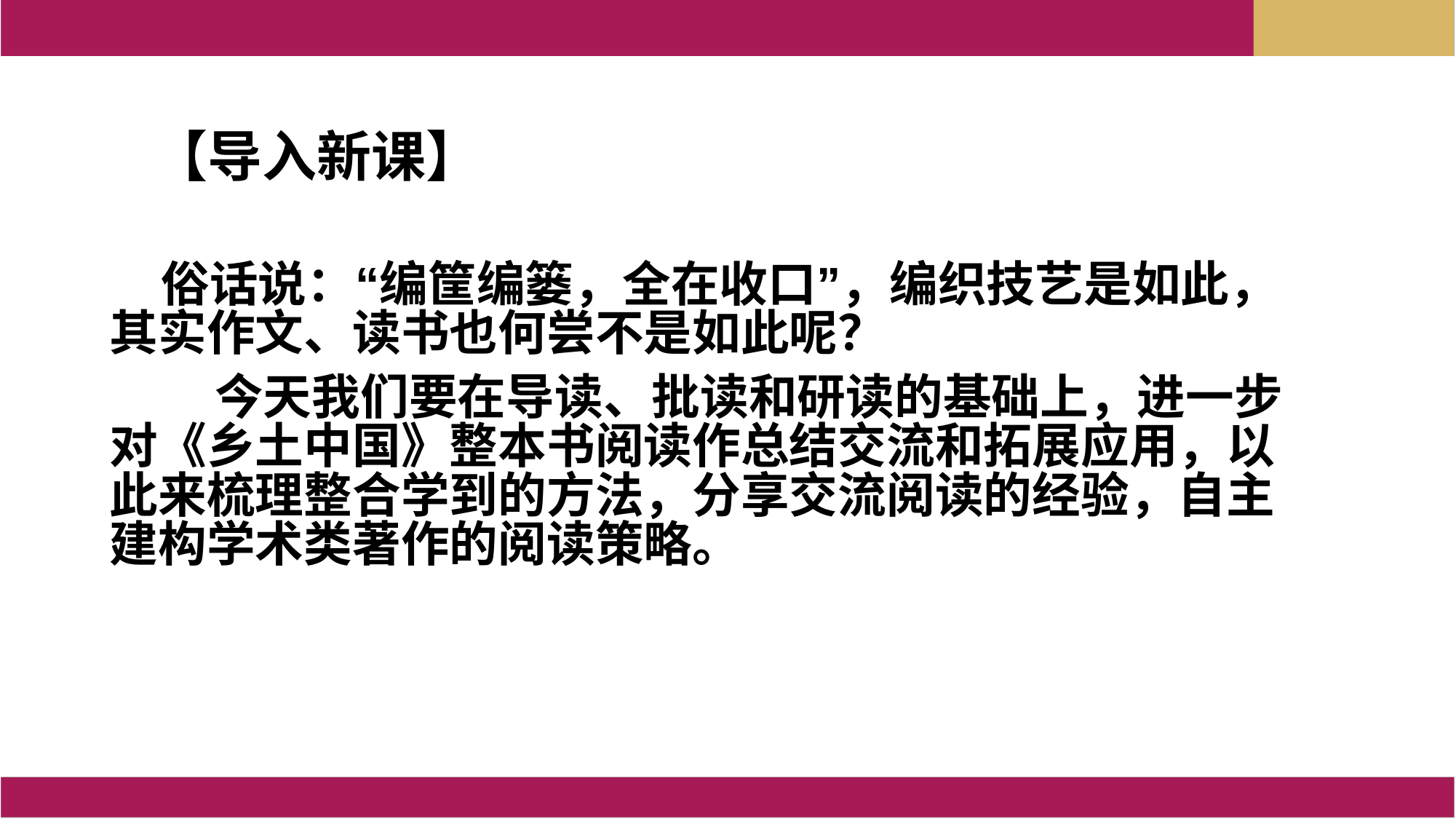

【导入新课】

     俗话说：“编筐编篓，全在收口”，编织技艺是如此，其实作文、读书也何尝不是如此呢？
       今天我们要在导读、批读和研读的基础上，进一步对《乡土中国》整本书阅读作总结交流和拓展应用，以此来梳理整合学到的方法，分享交流阅读的经验，自主建构学术类著作的阅读策略。